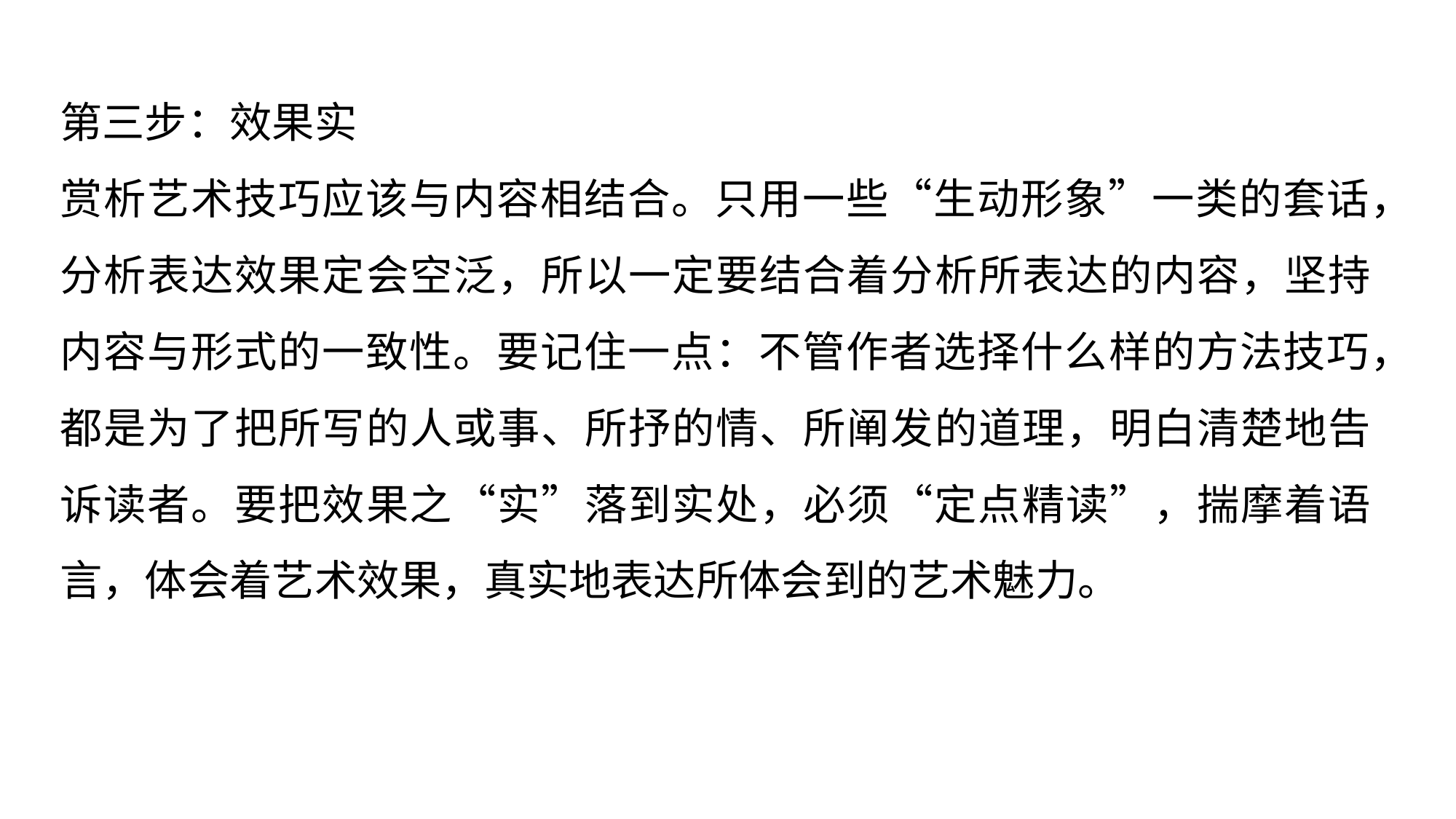

第三步：效果实
赏析艺术技巧应该与内容相结合。只用一些“生动形象”一类的套话，分析表达效果定会空泛，所以一定要结合着分析所表达的内容，坚持内容与形式的一致性。要记住一点：不管作者选择什么样的方法技巧，都是为了把所写的人或事、所抒的情、所阐发的道理，明白清楚地告诉读者。要把效果之“实”落到实处，必须“定点精读”，揣摩着语言，体会着艺术效果，真实地表达所体会到的艺术魅力。